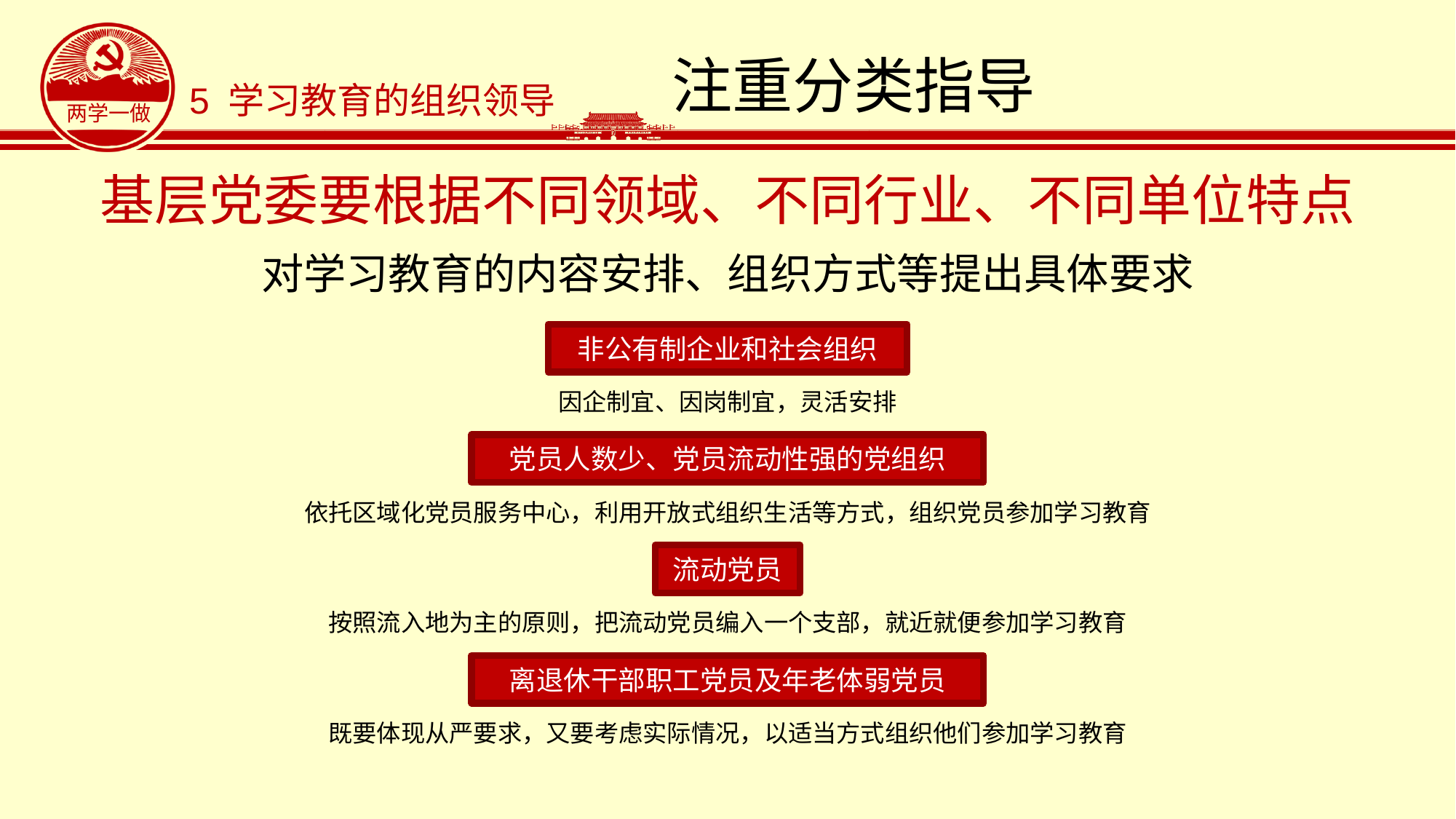

# 注重分类指导
5 学习教育的组织领导
基层党委要根据不同领域、不同行业、不同单位特点
对学习教育的内容安排、组织方式等提出具体要求
非公有制企业和社会组织
因企制宜、因岗制宜，灵活安排
党员人数少、党员流动性强的党组织
依托区域化党员服务中心，利用开放式组织生活等方式，组织党员参加学习教育
流动党员
按照流入地为主的原则，把流动党员编入一个支部，就近就便参加学习教育
离退休干部职工党员及年老体弱党员
既要体现从严要求，又要考虑实际情况，以适当方式组织他们参加学习教育